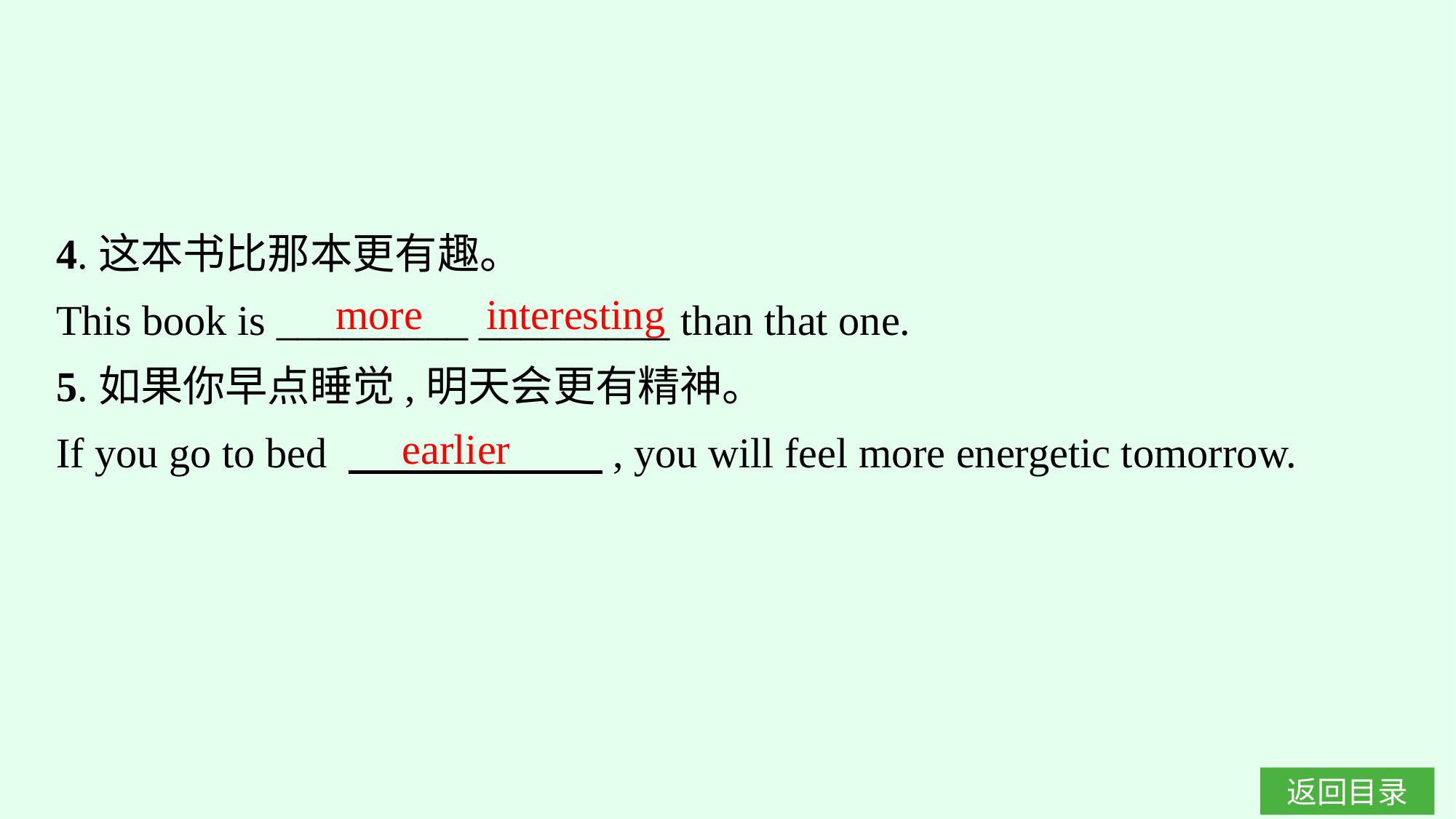

4.这本书比那本更有趣。
This book is _________ _________ than that one.
5.如果你早点睡觉,明天会更有精神。
If you go to bed 　　　　　　, you will feel more energetic tomorrow.
more      interesting
earlier